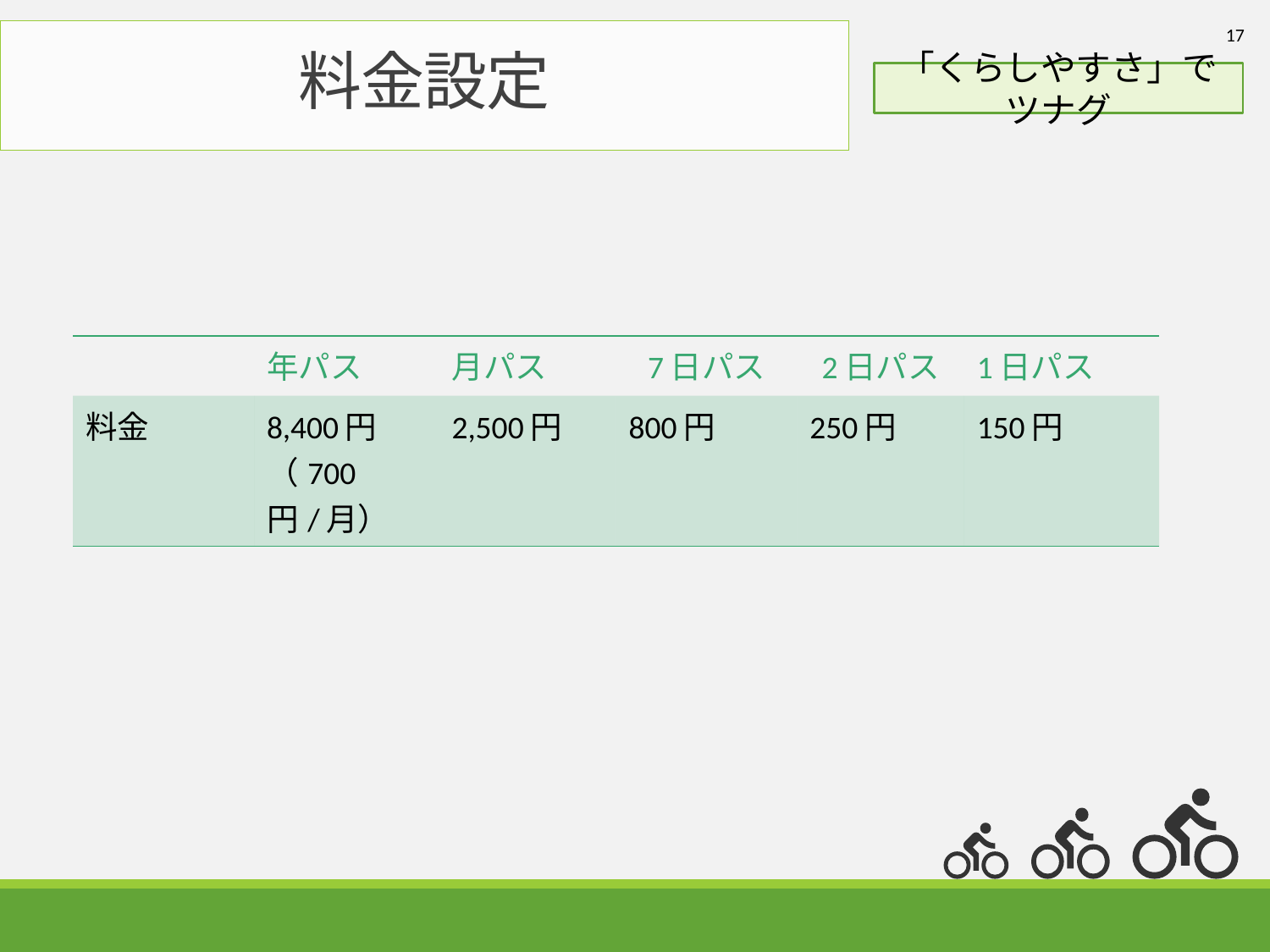

17
# 料金設定
「くらしやすさ」でツナグ
|  | 年パス | 月パス | 7日パス | 2日パス | 1日パス |
| --- | --- | --- | --- | --- | --- |
| 料金 | 8,400円 （700円/月） | 2,500円 | 800円 | 250円 | 150円 |